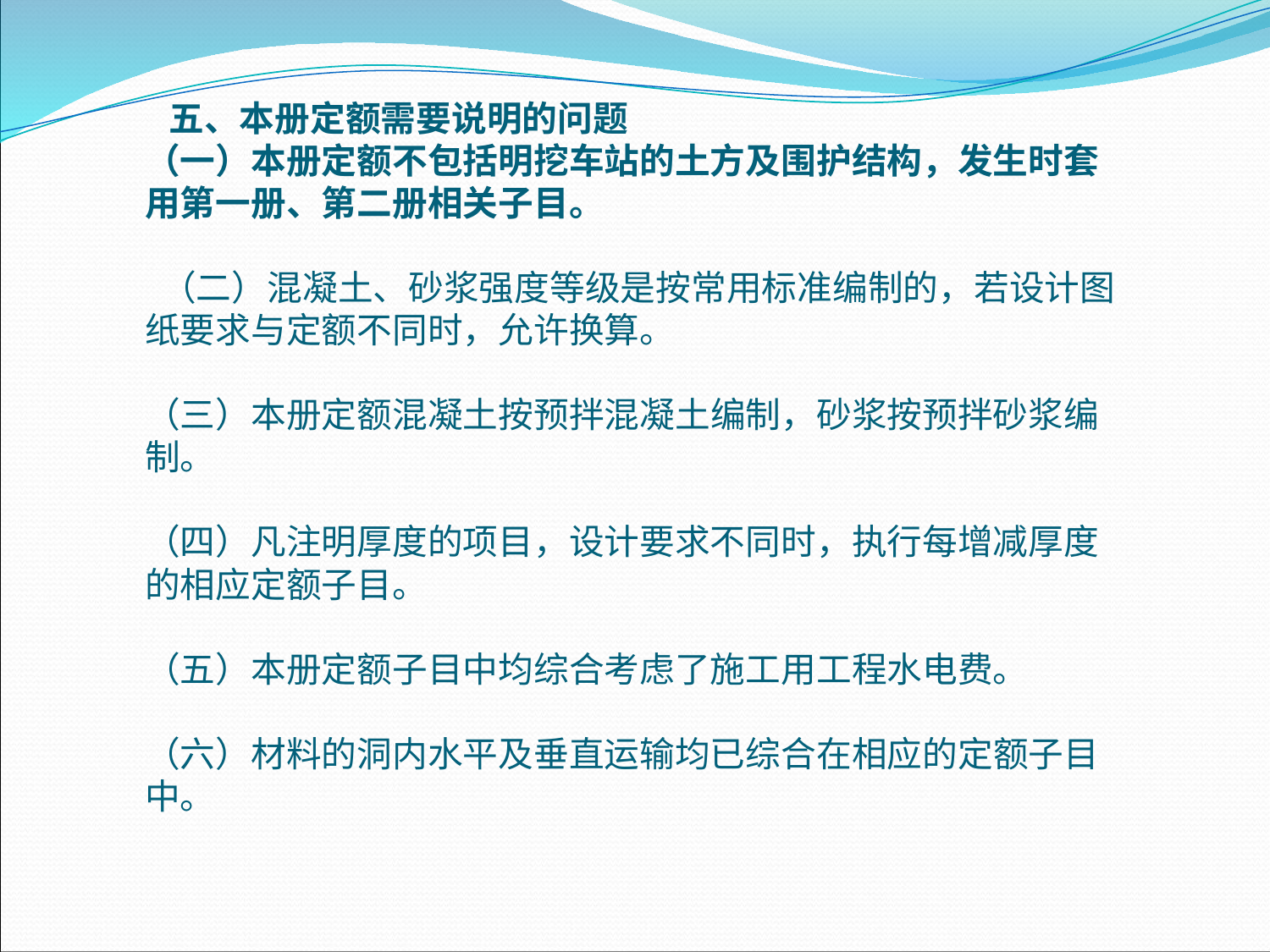

五、本册定额需要说明的问题（一）本册定额不包括明挖车站的土方及围护结构，发生时套用第一册、第二册相关子目。
 （二）混凝土、砂浆强度等级是按常用标准编制的，若设计图纸要求与定额不同时，允许换算。
（三）本册定额混凝土按预拌混凝土编制，砂浆按预拌砂浆编制。
（四）凡注明厚度的项目，设计要求不同时，执行每增减厚度的相应定额子目。
（五）本册定额子目中均综合考虑了施工用工程水电费。
（六）材料的洞内水平及垂直运输均已综合在相应的定额子目中。
105